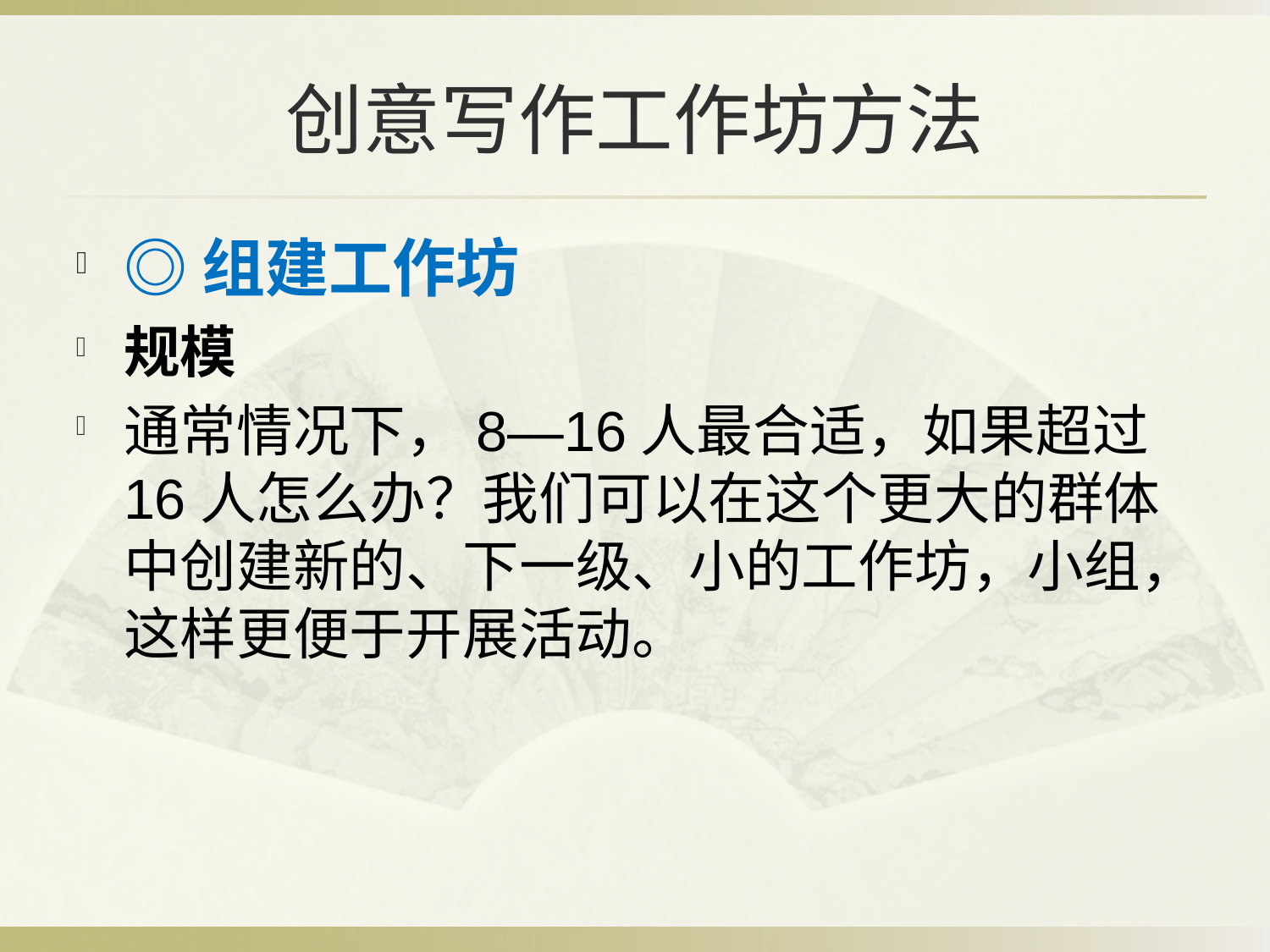

# 创意写作工作坊方法
◎组建工作坊
规模
通常情况下，8—16人最合适，如果超过16人怎么办？我们可以在这个更大的群体中创建新的、下一级、小的工作坊，小组，这样更便于开展活动。